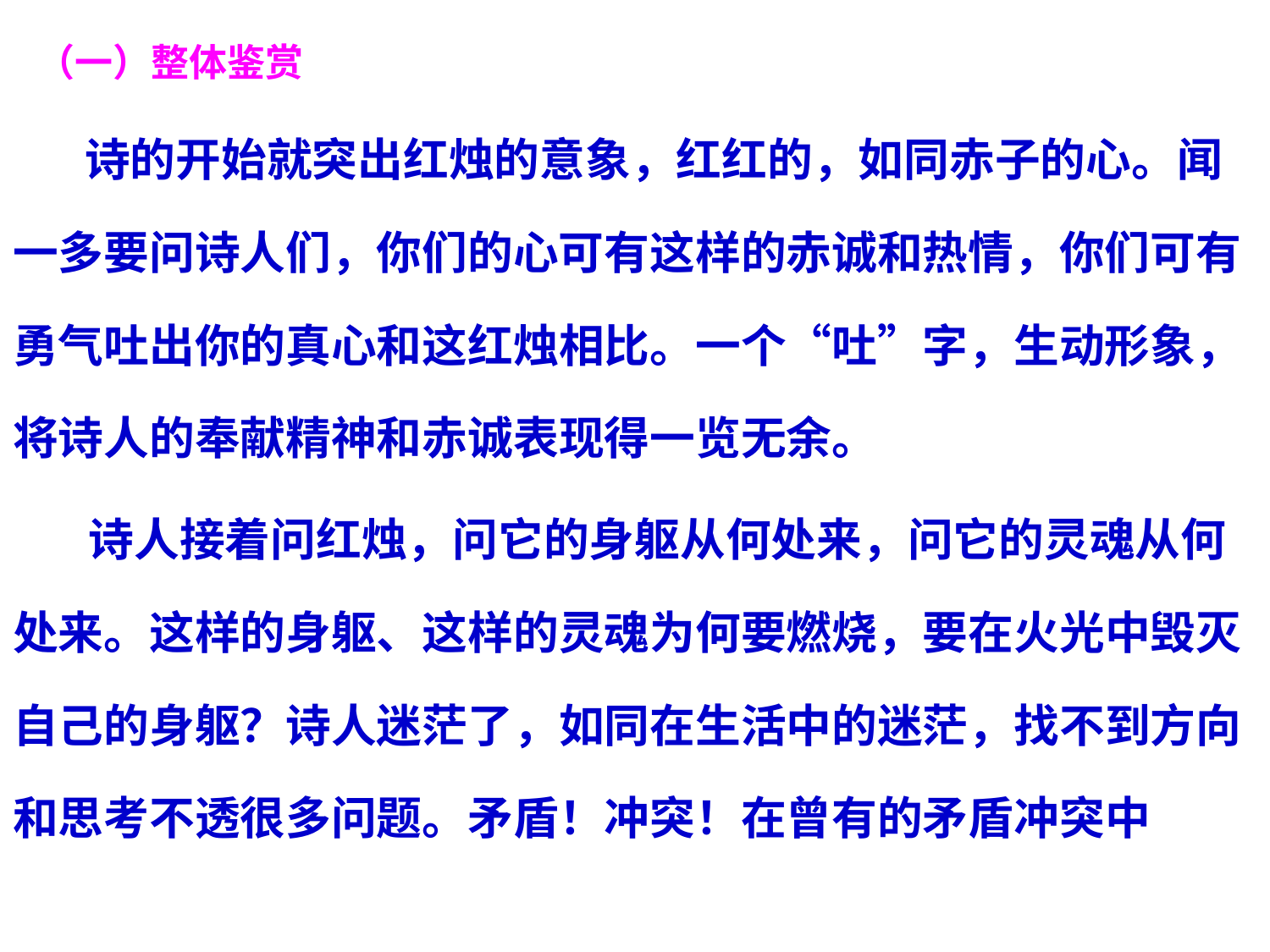

（一）整体鉴赏
        诗的开始就突出红烛的意象，红红的，如同赤子的心。闻一多要问诗人们，你们的心可有这样的赤诚和热情，你们可有勇气吐出你的真心和这红烛相比。一个“吐”字，生动形象，将诗人的奉献精神和赤诚表现得一览无余。
       诗人接着问红烛，问它的身躯从何处来，问它的灵魂从何处来。这样的身躯、这样的灵魂为何要燃烧，要在火光中毁灭自己的身躯？诗人迷茫了，如同在生活中的迷茫，找不到方向和思考不透很多问题。矛盾！冲突！在曾有的矛盾冲突中